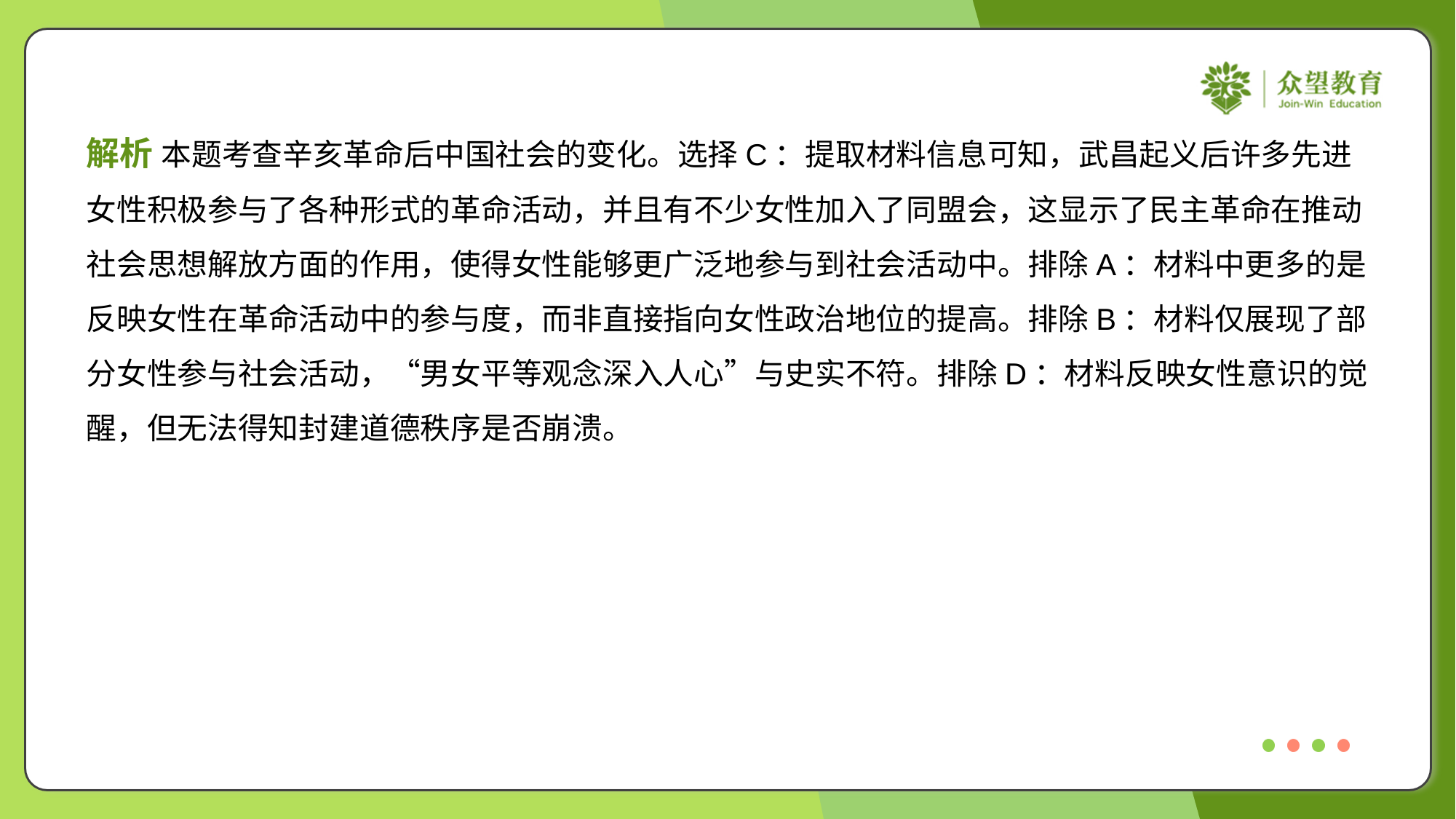

解析 本题考查辛亥革命后中国社会的变化。选择C：提取材料信息可知，武昌起义后许多先进
女性积极参与了各种形式的革命活动，并且有不少女性加入了同盟会，这显示了民主革命在推动
社会思想解放方面的作用，使得女性能够更广泛地参与到社会活动中。排除A：材料中更多的是
反映女性在革命活动中的参与度，而非直接指向女性政治地位的提高。排除B：材料仅展现了部
分女性参与社会活动，“男女平等观念深入人心”与史实不符。排除D：材料反映女性意识的觉
醒，但无法得知封建道德秩序是否崩溃。